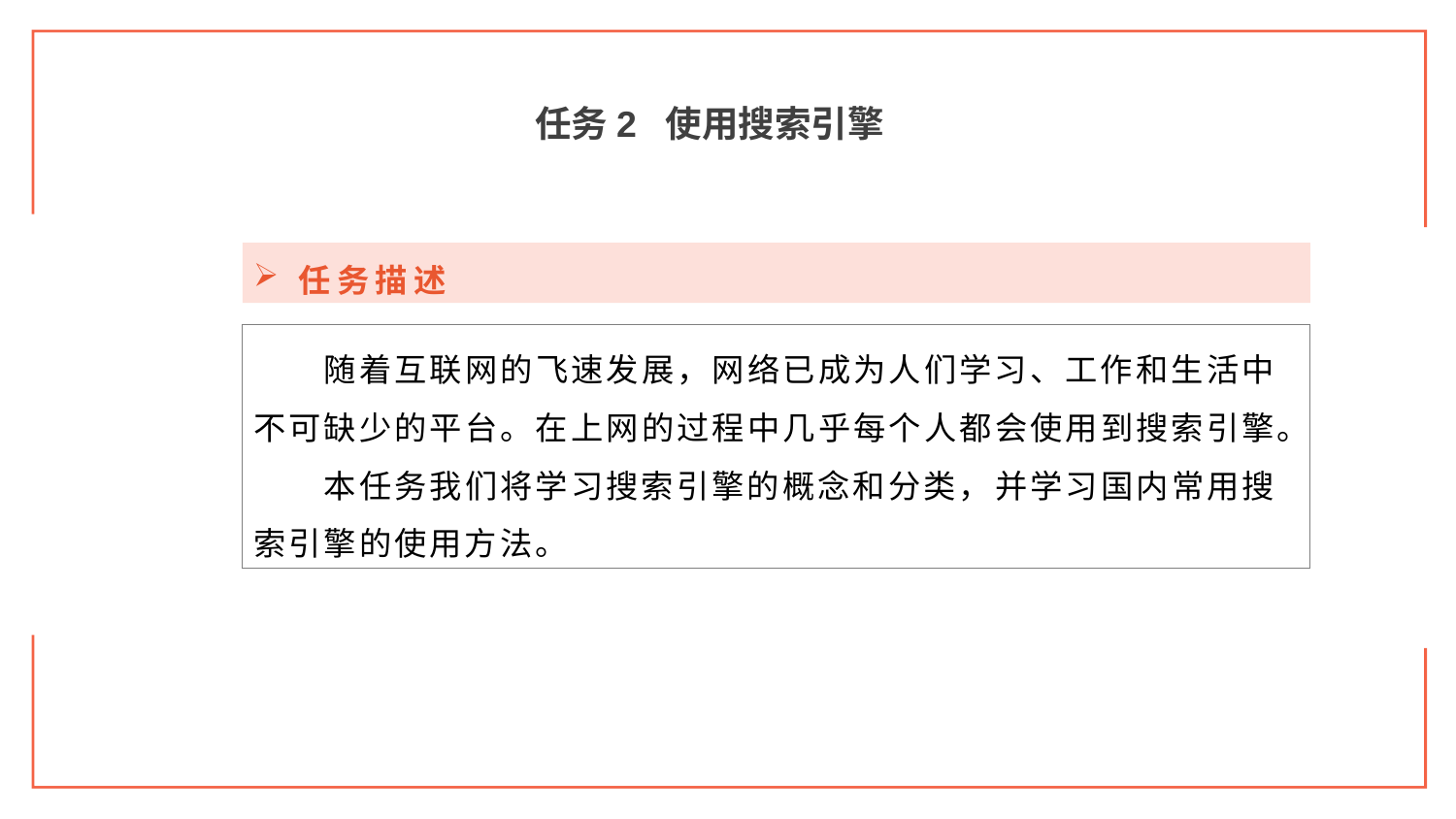

任务2  使用搜索引擎
任务描述
随着互联网的飞速发展，网络已成为人们学习、工作和生活中不可缺少的平台。在上网的过程中几乎每个人都会使用到搜索引擎。
本任务我们将学习搜索引擎的概念和分类，并学习国内常用搜索引擎的使用方法。